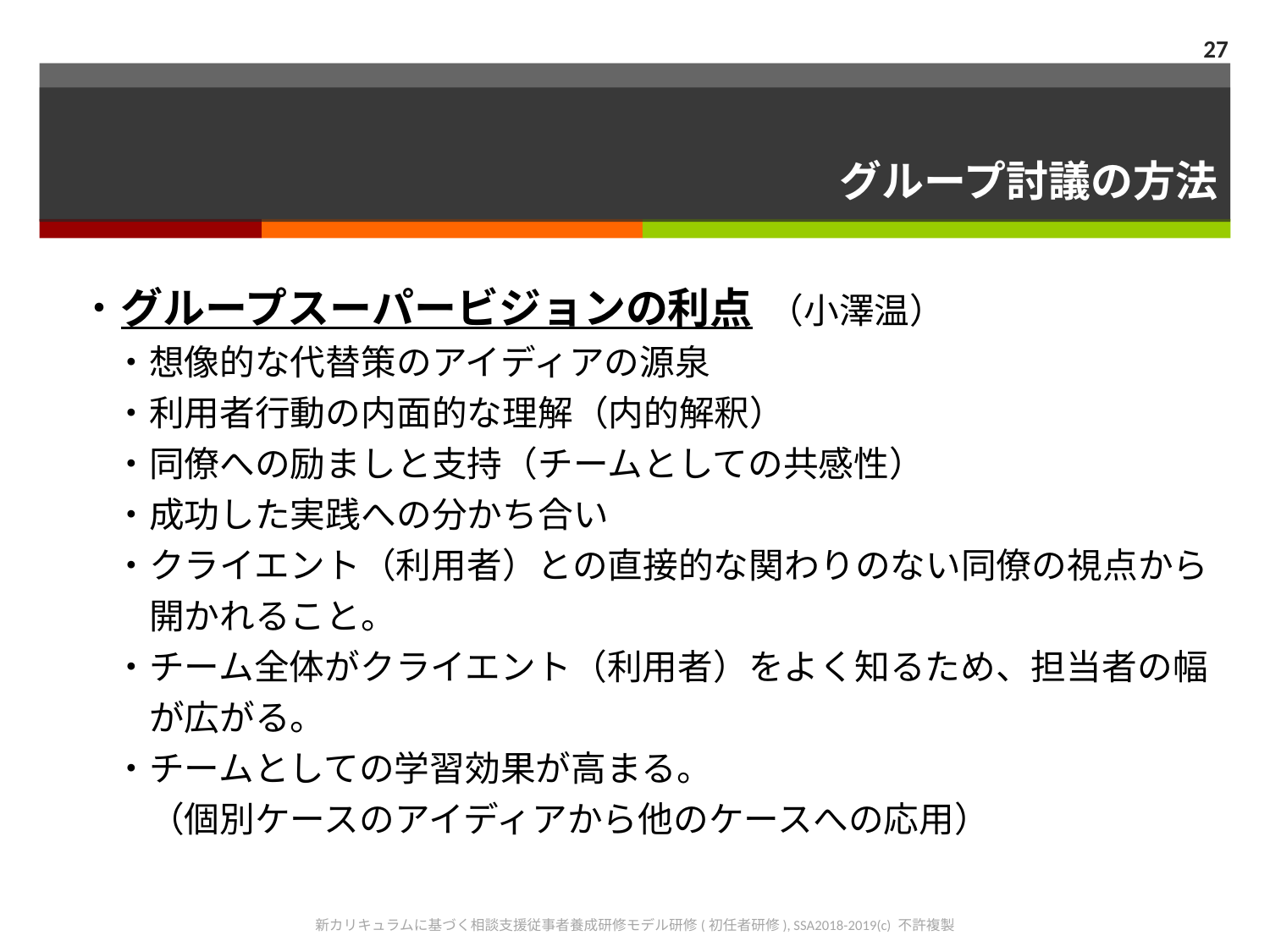

27
# グループ討議の方法
・グループスーパービジョンの利点  （小澤温）
　・想像的な代替策のアイディアの源泉
　・利用者行動の内面的な理解（内的解釈）
　・同僚への励ましと支持（チームとしての共感性）
　・成功した実践への分かち合い
　・クライエント（利用者）との直接的な関わりのない同僚の視点から
　　開かれること。
　・チーム全体がクライエント（利用者）をよく知るため、担当者の幅
　　が広がる。
　・チームとしての学習効果が高まる。
　　（個別ケースのアイディアから他のケースへの応用）
新カリキュラムに基づく相談支援従事者養成研修モデル研修(初任者研修), SSA2018-2019(c) 不許複製